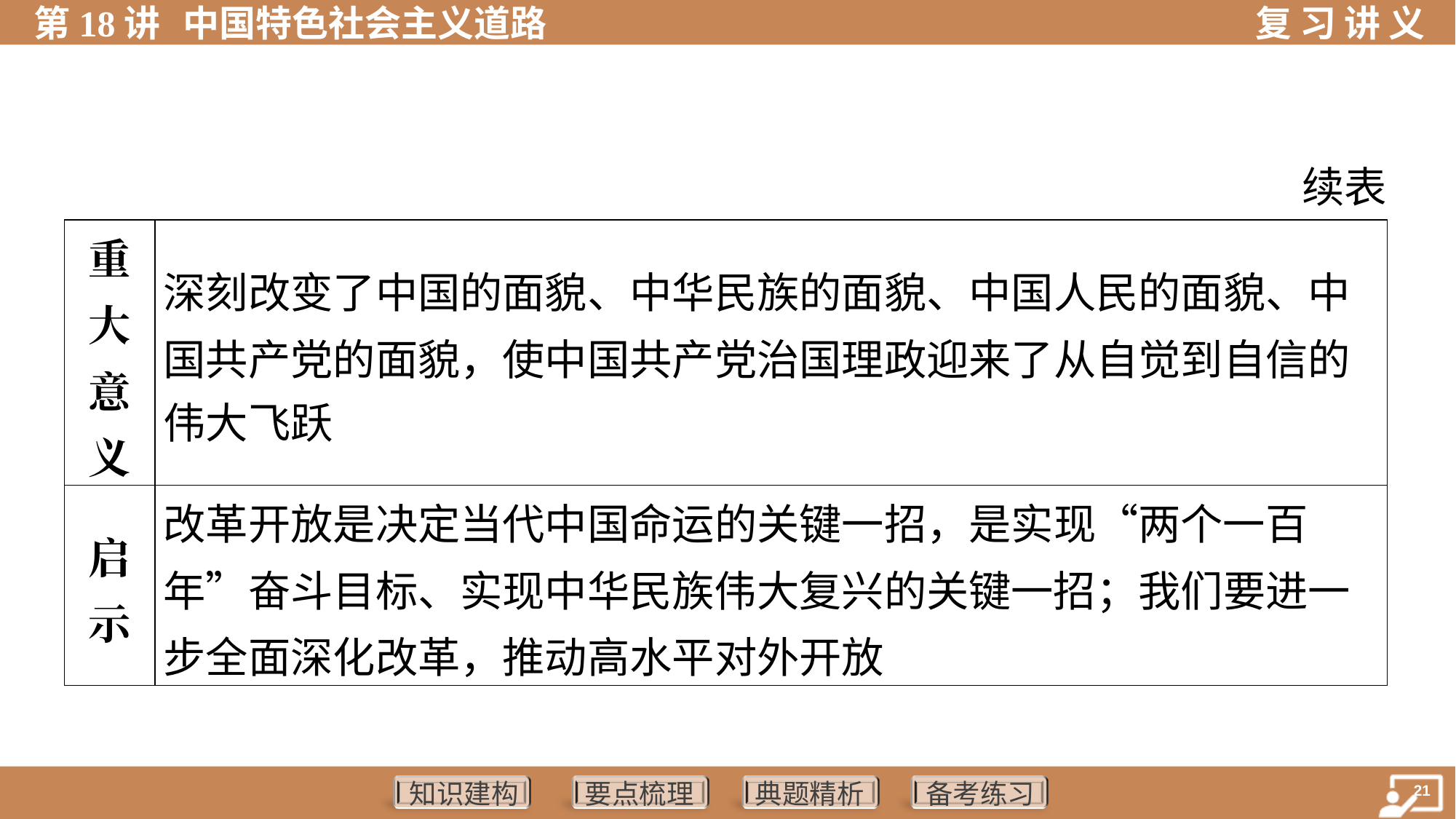

续表
| 重 大 意 义 | 深刻改变了中国的面貌、中华民族的面貌、中国人民的面貌、中 国共产党的面貌，使中国共产党治国理政迎来了从自觉到自信的 伟大飞跃 |
| --- | --- |
| 启 示 | 改革开放是决定当代中国命运的关键一招，是实现“两个一百年”奋斗目标、实现中华民族伟大复兴的关键一招；我们要进一步全面深化改革，推动高水平对外开放 |